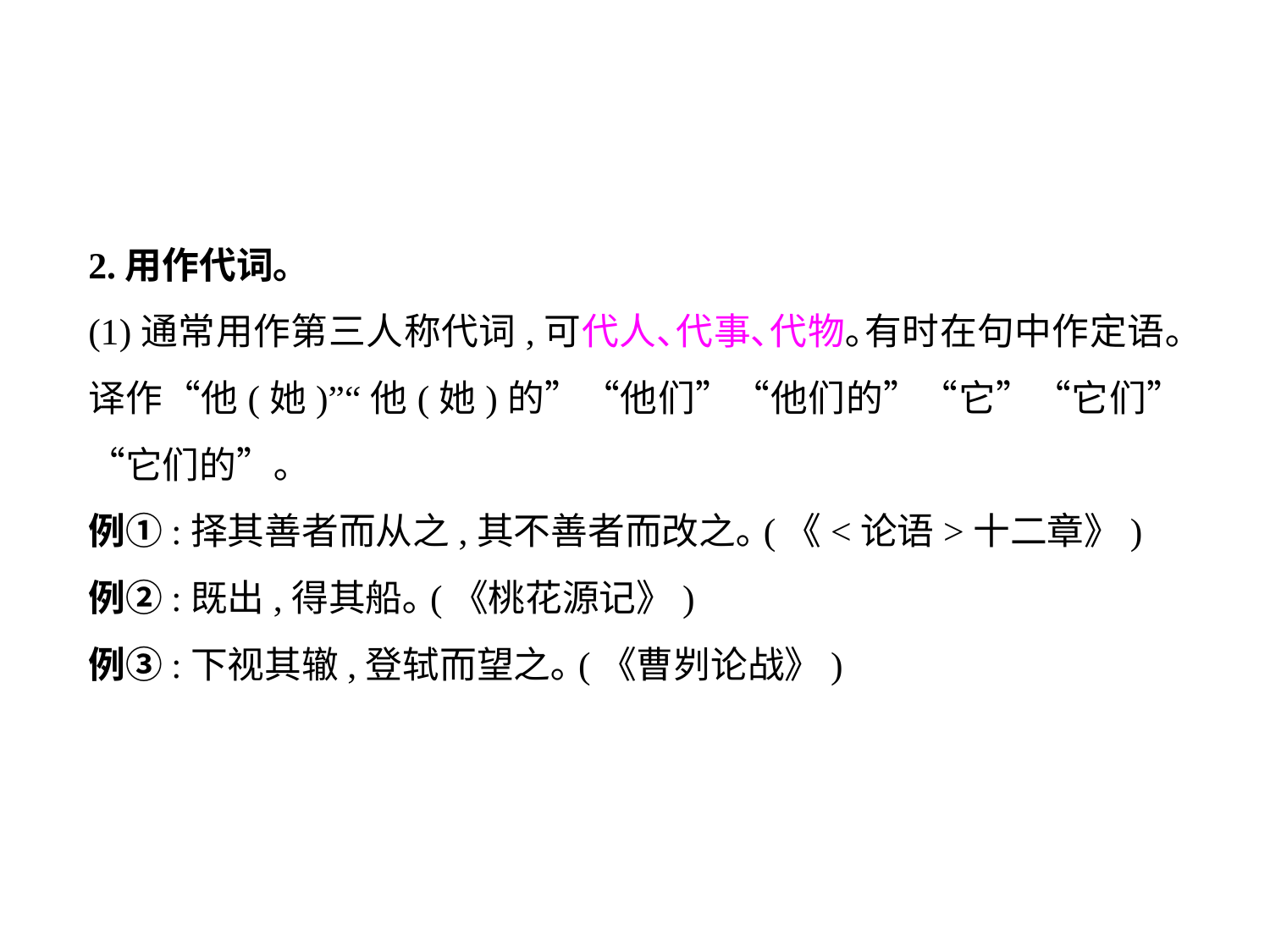

2.用作代词｡
(1)通常用作第三人称代词,可代人､代事､代物｡有时在句中作定语｡译作“他(她)”“他(她)的”“他们”“他们的”“它”“它们”“它们的”｡
例①:择其善者而从之,其不善者而改之｡(《<论语>十二章》)
例②:既出,得其船｡(《桃花源记》)
例③:下视其辙,登轼而望之｡(《曹刿论战》)